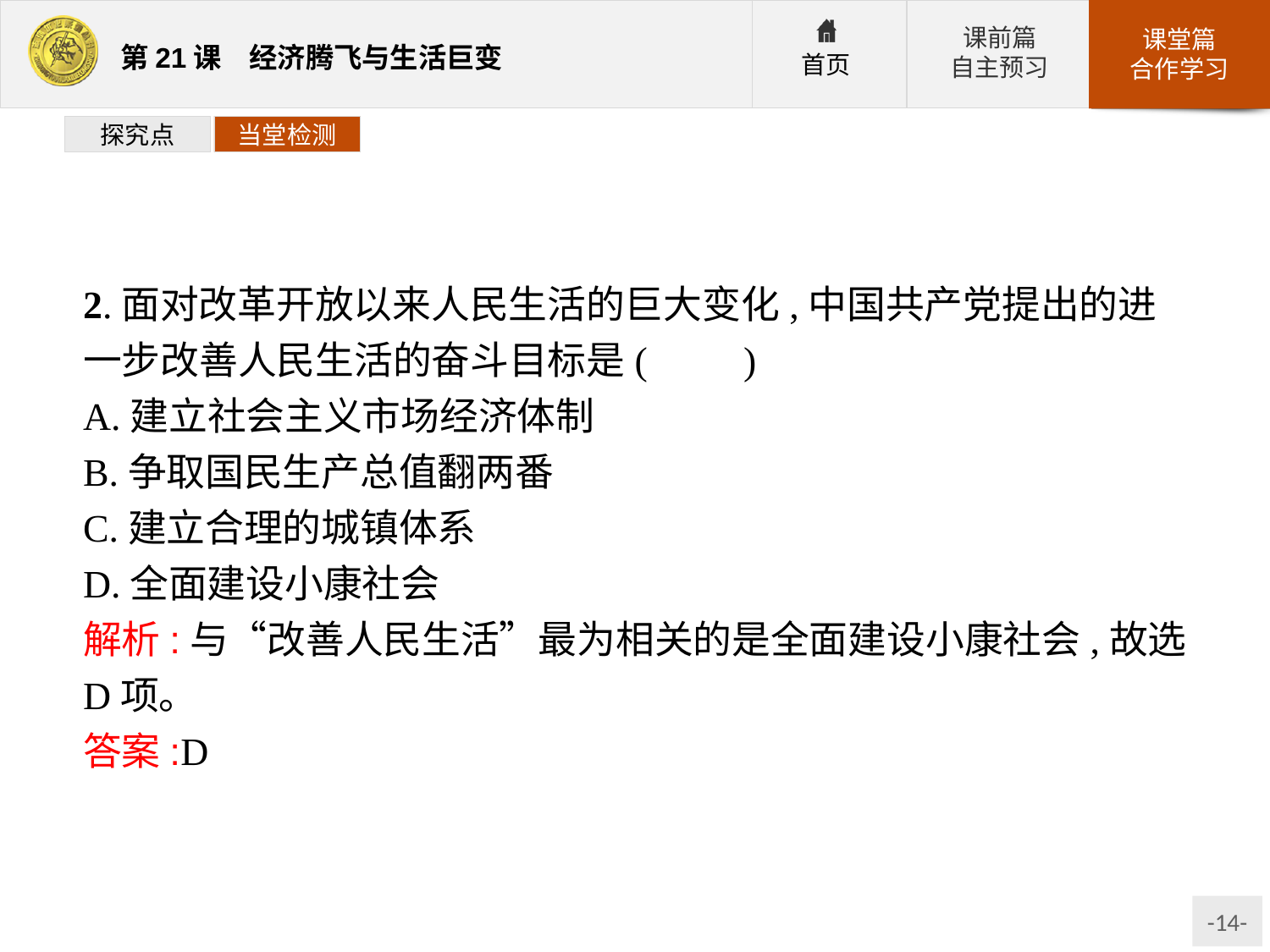

探究点
当堂检测
2.面对改革开放以来人民生活的巨大变化,中国共产党提出的进一步改善人民生活的奋斗目标是(　　)
A.建立社会主义市场经济体制
B.争取国民生产总值翻两番
C.建立合理的城镇体系
D.全面建设小康社会
解析:与“改善人民生活”最为相关的是全面建设小康社会,故选D项。
答案:D